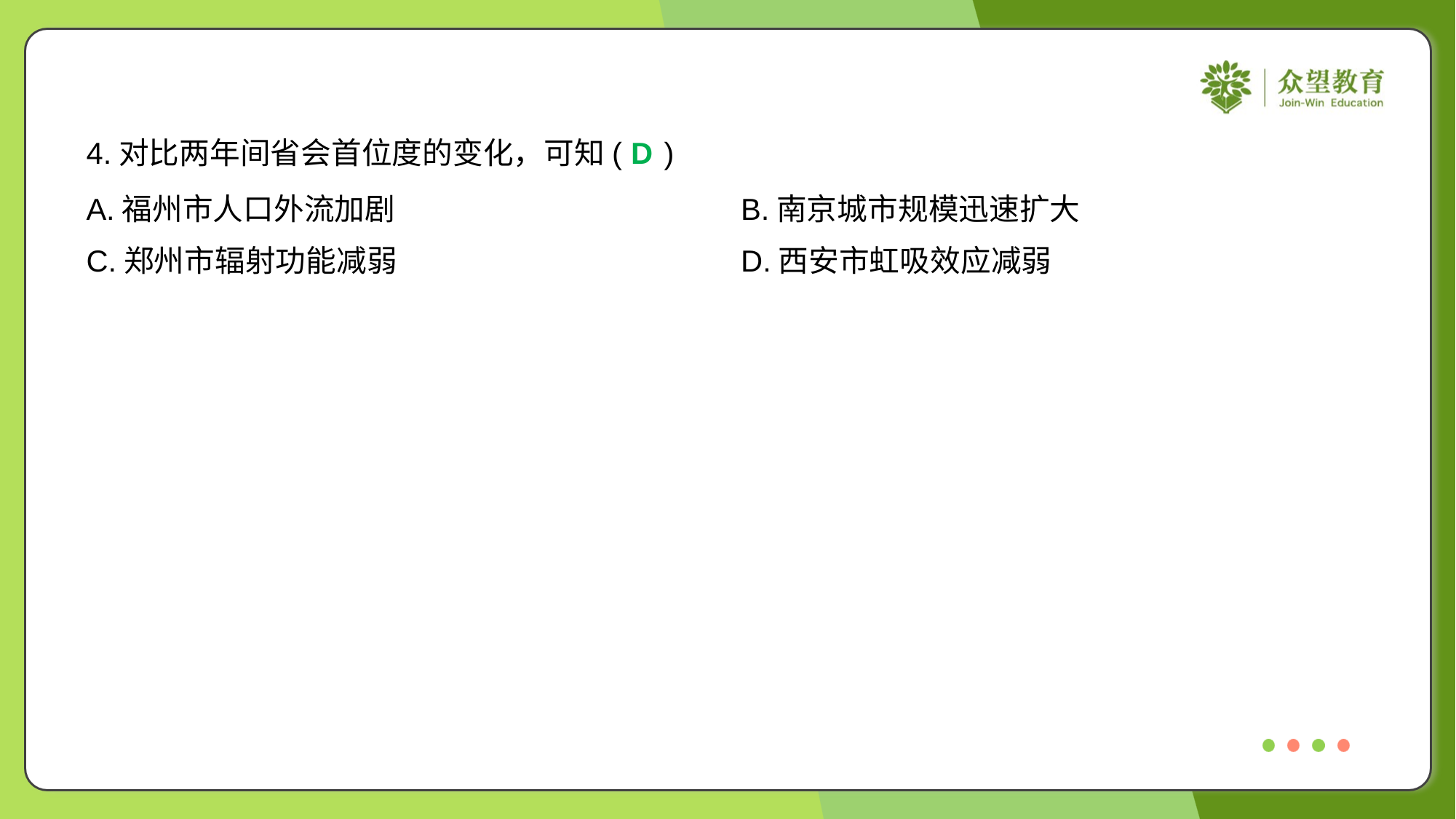

4.对比两年间省会首位度的变化，可知(     )
D
A.福州市人口外流加剧	B.南京城市规模迅速扩大
C.郑州市辐射功能减弱	D.西安市虹吸效应减弱